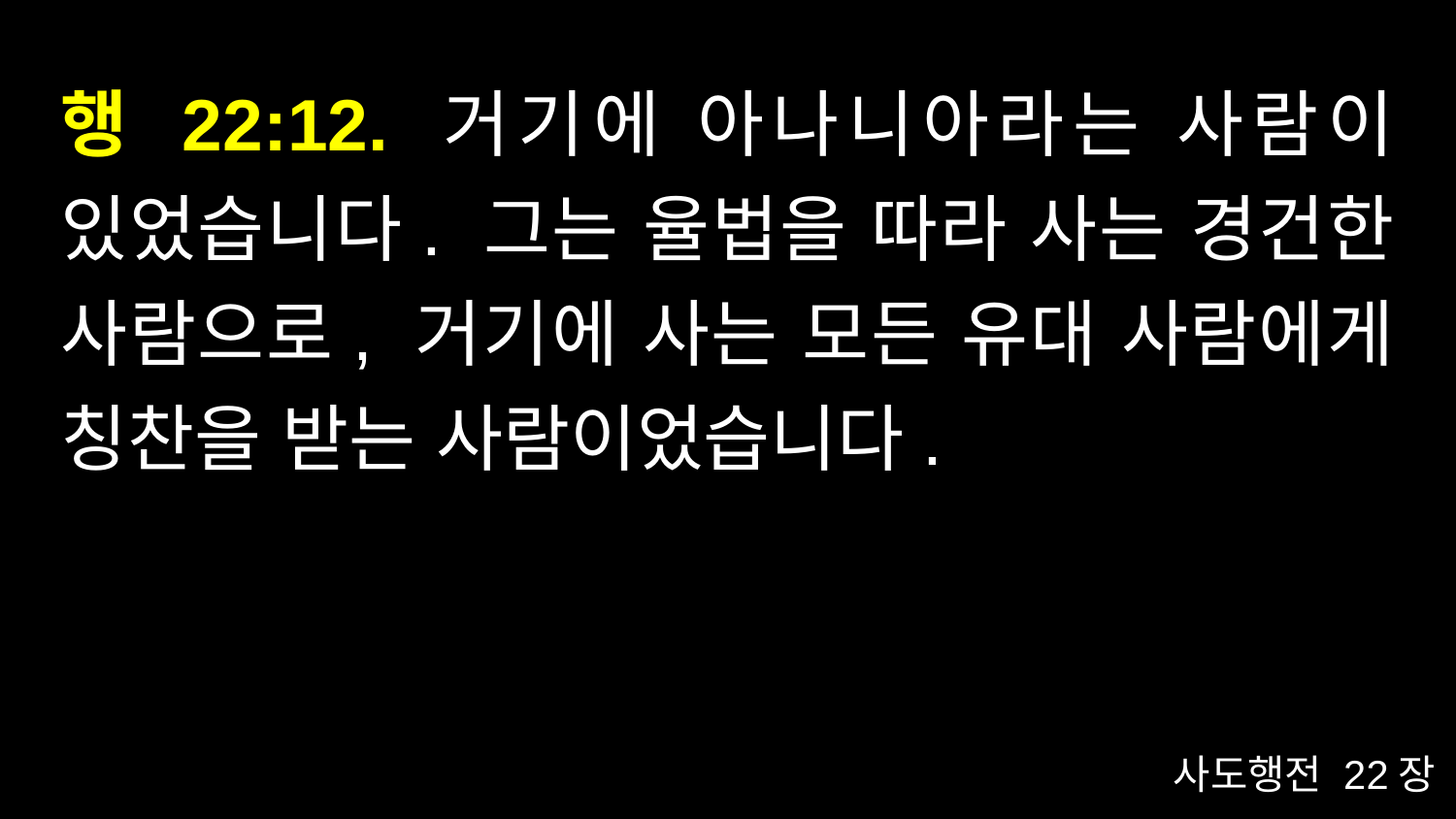

# 행 22:12. 거기에 아나니아라는 사람이 있었습니다. 그는 율법을 따라 사는 경건한 사람으로, 거기에 사는 모든 유대 사람에게 칭찬을 받는 사람이었습니다.
사도행전 22장